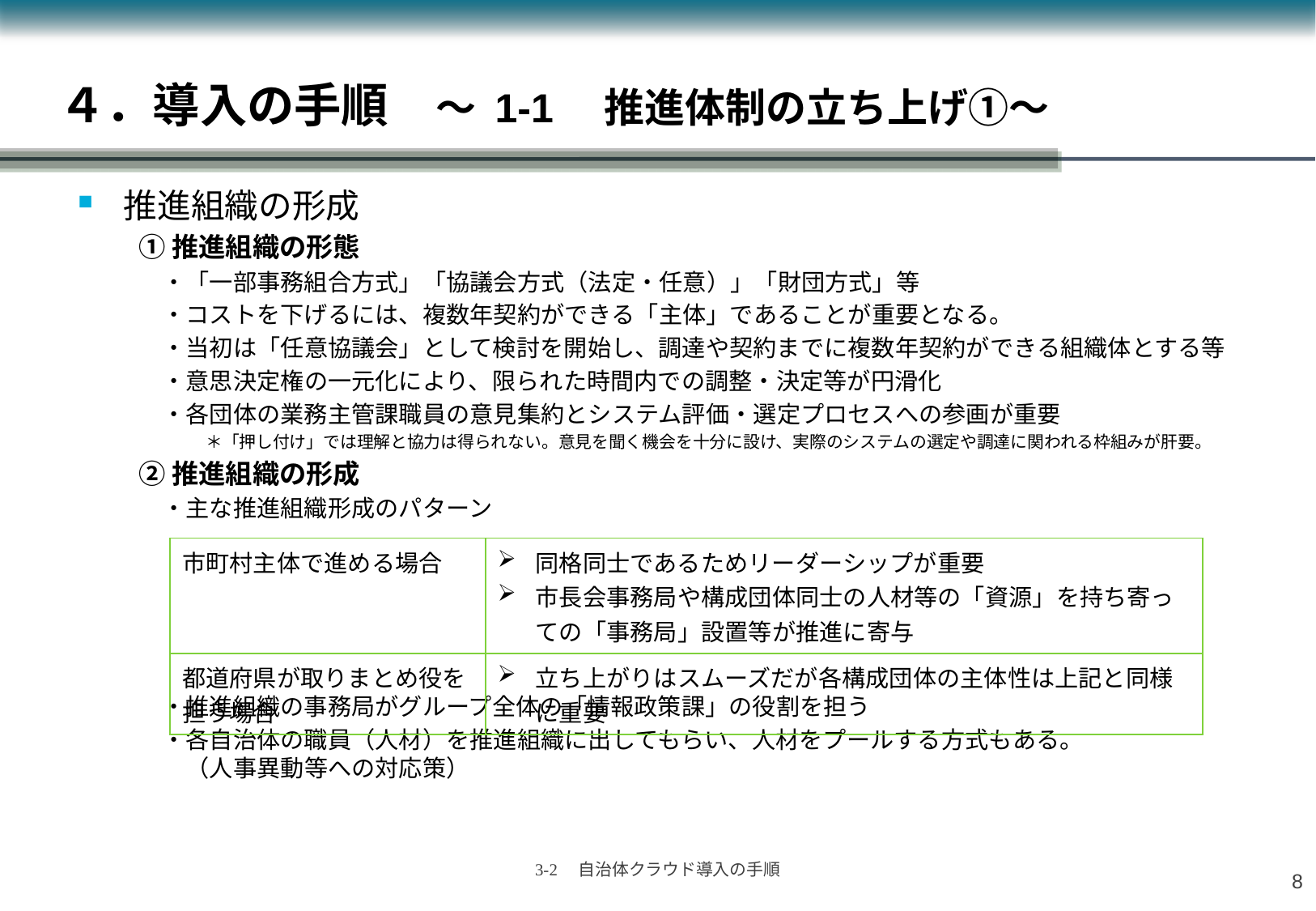

# ４．導入の手順　～ 1-1　推進体制の立ち上げ①～
推進組織の形成
①推進組織の形態
　・「一部事務組合方式」「協議会方式（法定・任意）」「財団方式」等
　・コストを下げるには、複数年契約ができる「主体」であることが重要となる。
　・当初は「任意協議会」として検討を開始し、調達や契約までに複数年契約ができる組織体とする等
　・意思決定権の一元化により、限られた時間内での調整・決定等が円滑化
　・各団体の業務主管課職員の意見集約とシステム評価・選定プロセスへの参画が重要
　　　　＊「押し付け」では理解と協力は得られない。意見を聞く機会を十分に設け、実際のシステムの選定や調達に関われる枠組みが肝要。
②推進組織の形成
　・主な推進組織形成のパターン

　・推進組織の事務局がグループ全体の「情報政策課」の役割を担う
　・各自治体の職員（人材）を推進組織に出してもらい、人材をプールする方式もある。
　　（人事異動等への対応策）
| 市町村主体で進める場合 | 同格同士であるためリーダーシップが重要 市長会事務局や構成団体同士の人材等の「資源」を持ち寄っての「事務局」設置等が推進に寄与 |
| --- | --- |
| 都道府県が取りまとめ役を担う場合 | 立ち上がりはスムーズだが各構成団体の主体性は上記と同様に重要 |
8
3-2　自治体クラウド導入の手順